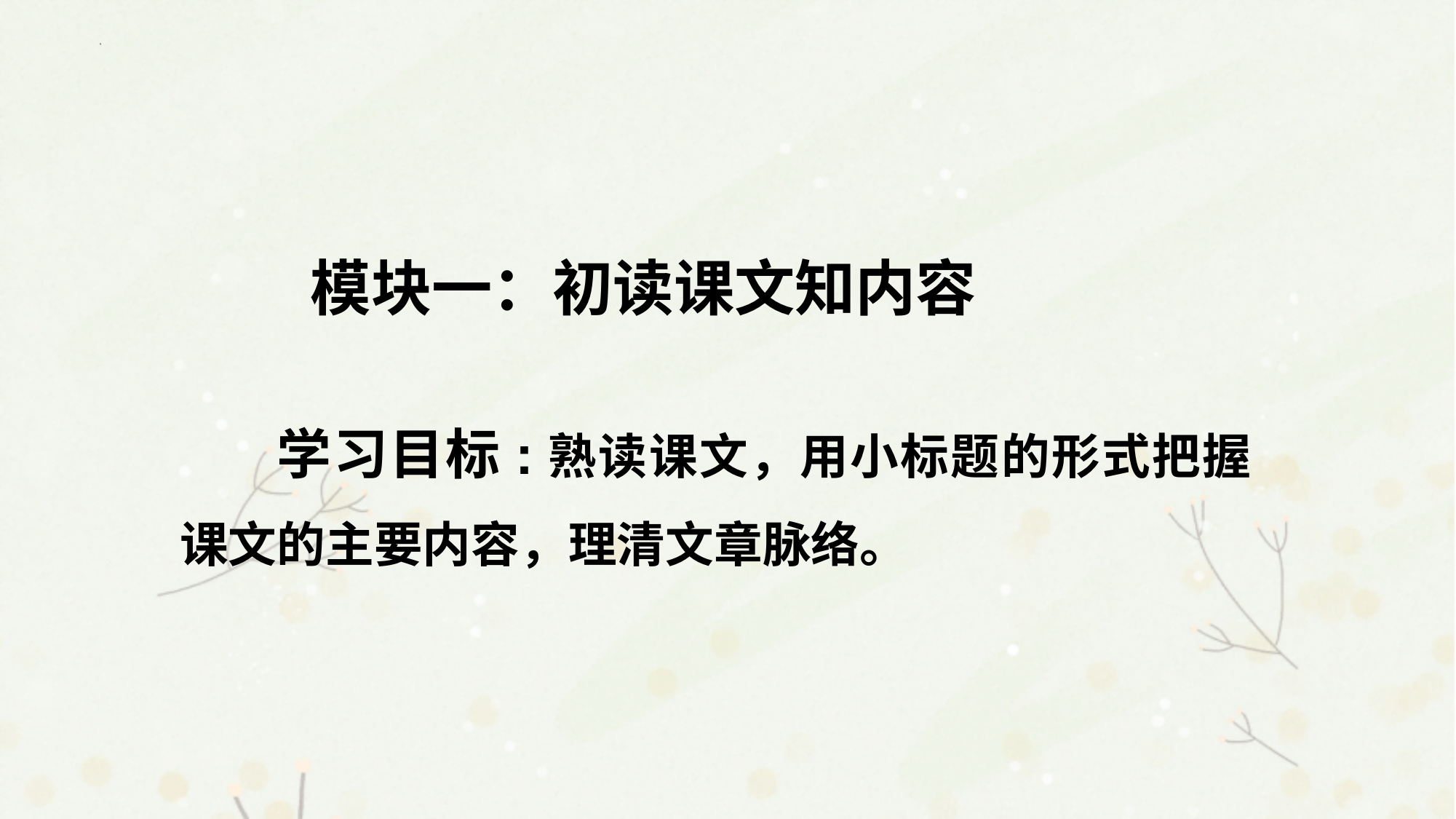

模块一：初读课文知内容
学习目标:熟读课文，用小标题的形式把握课文的主要内容，理清文章脉络。